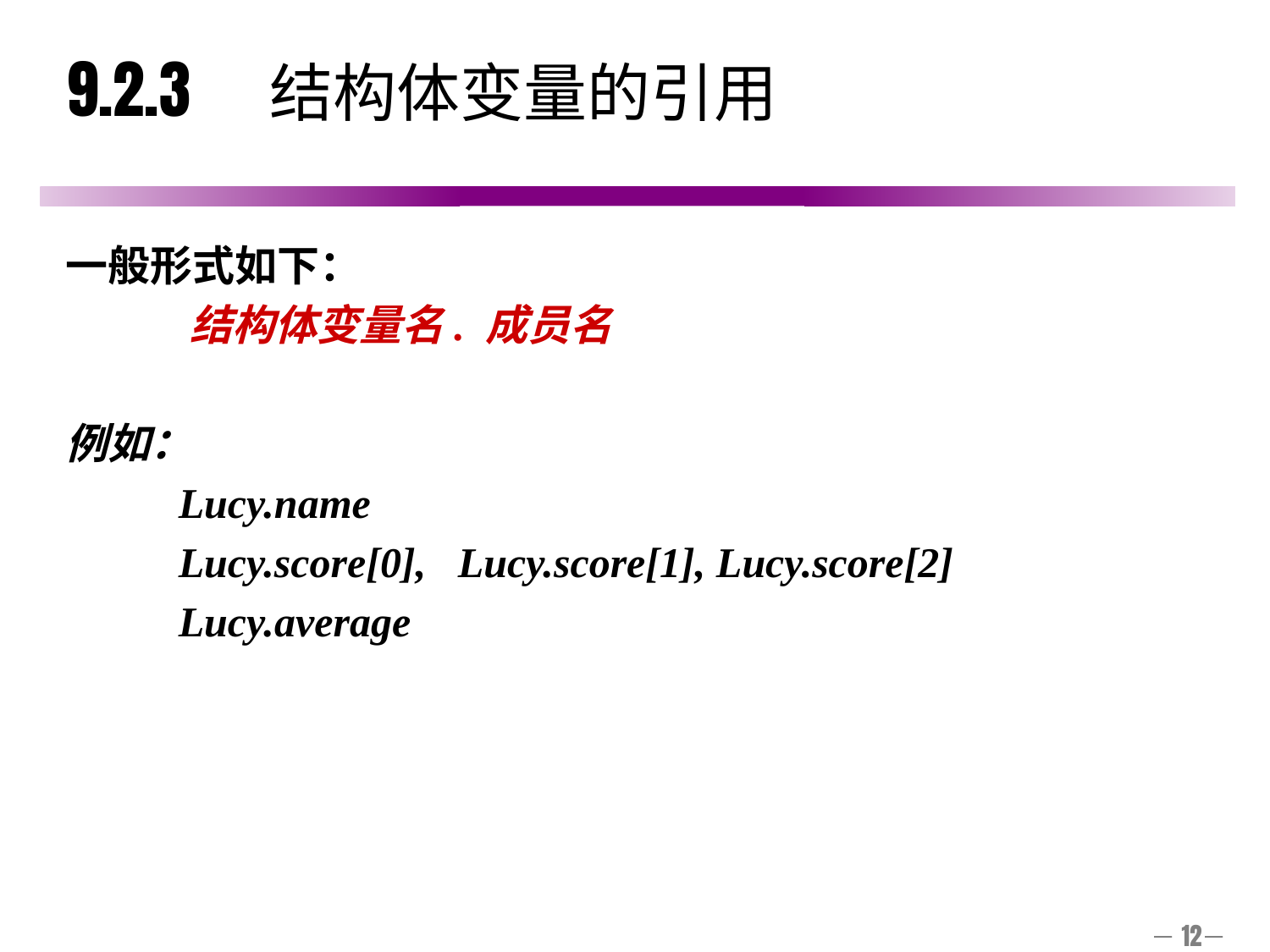

# 9.2.3　结构体变量的引用
一般形式如下：
            结构体变量名. 成员名

例如：
	Lucy.name
	Lucy.score[0],   Lucy.score[1], Lucy.score[2]
	Lucy.average
－12－